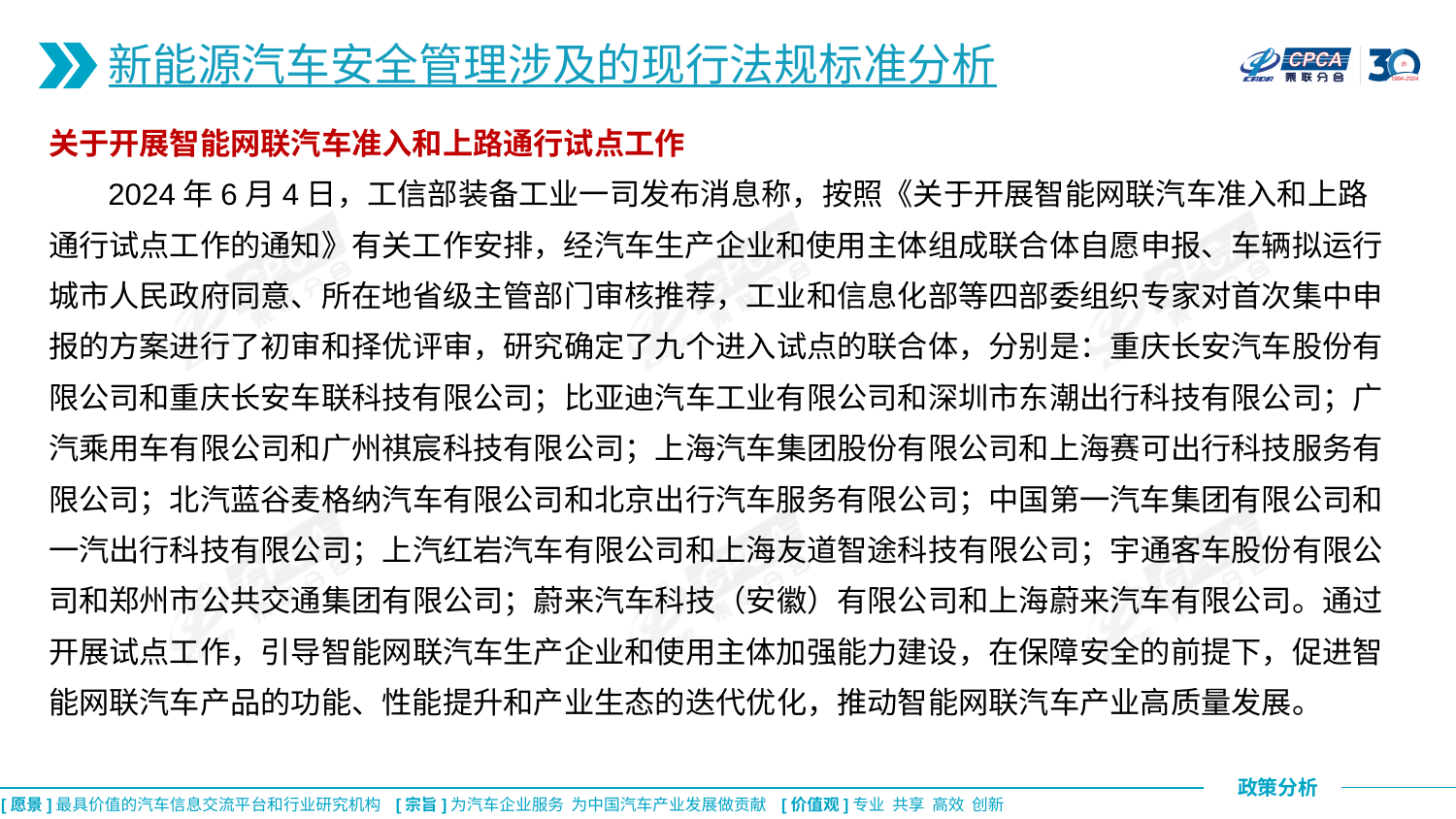

新能源汽车安全管理涉及的现行法规标准分析
关于开展智能网联汽车准入和上路通行试点工作
       2024年6月4日，工信部装备工业一司发布消息称，按照《关于开展智能网联汽车准入和上路通行试点工作的通知》有关工作安排，经汽车生产企业和使用主体组成联合体自愿申报、车辆拟运行城市人民政府同意、所在地省级主管部门审核推荐，工业和信息化部等四部委组织专家对首次集中申报的方案进行了初审和择优评审，研究确定了九个进入试点的联合体，分别是：重庆长安汽车股份有限公司和重庆长安车联科技有限公司；比亚迪汽车工业有限公司和深圳市东潮出行科技有限公司；广汽乘用车有限公司和广州祺宸科技有限公司；上海汽车集团股份有限公司和上海赛可出行科技服务有限公司；北汽蓝谷麦格纳汽车有限公司和北京出行汽车服务有限公司；中国第一汽车集团有限公司和一汽出行科技有限公司；上汽红岩汽车有限公司和上海友道智途科技有限公司；宇通客车股份有限公司和郑州市公共交通集团有限公司；蔚来汽车科技（安徽）有限公司和上海蔚来汽车有限公司。通过开展试点工作，引导智能网联汽车生产企业和使用主体加强能力建设，在保障安全的前提下，促进智能网联汽车产品的功能、性能提升和产业生态的迭代优化，推动智能网联汽车产业高质量发展。